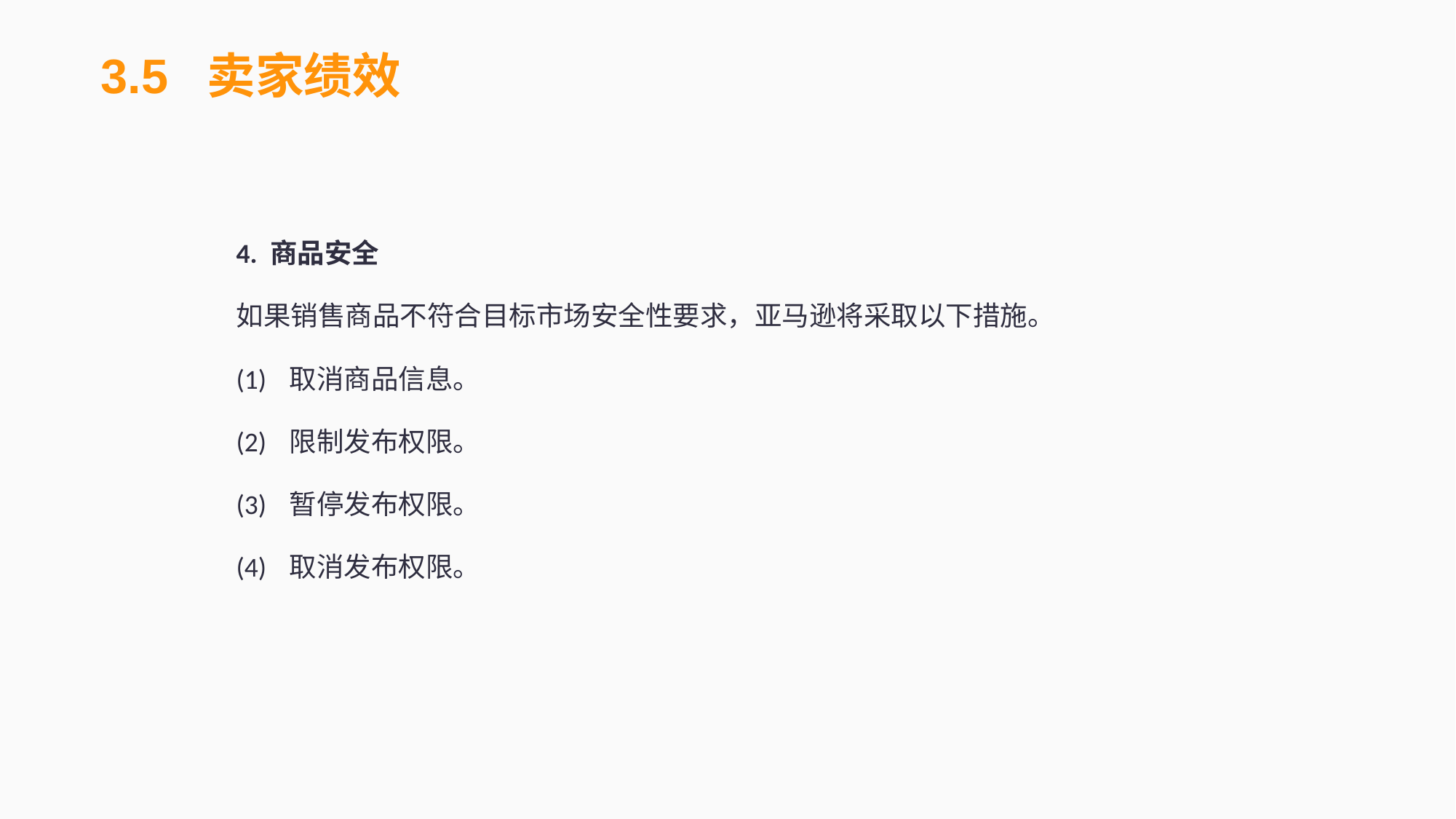

3.5  卖家绩效
4. 商品安全
如果销售商品不符合目标市场安全性要求，亚马逊将采取以下措施。
(1)	取消商品信息。
(2)	限制发布权限。
(3)	暂停发布权限。
(4)	取消发布权限。